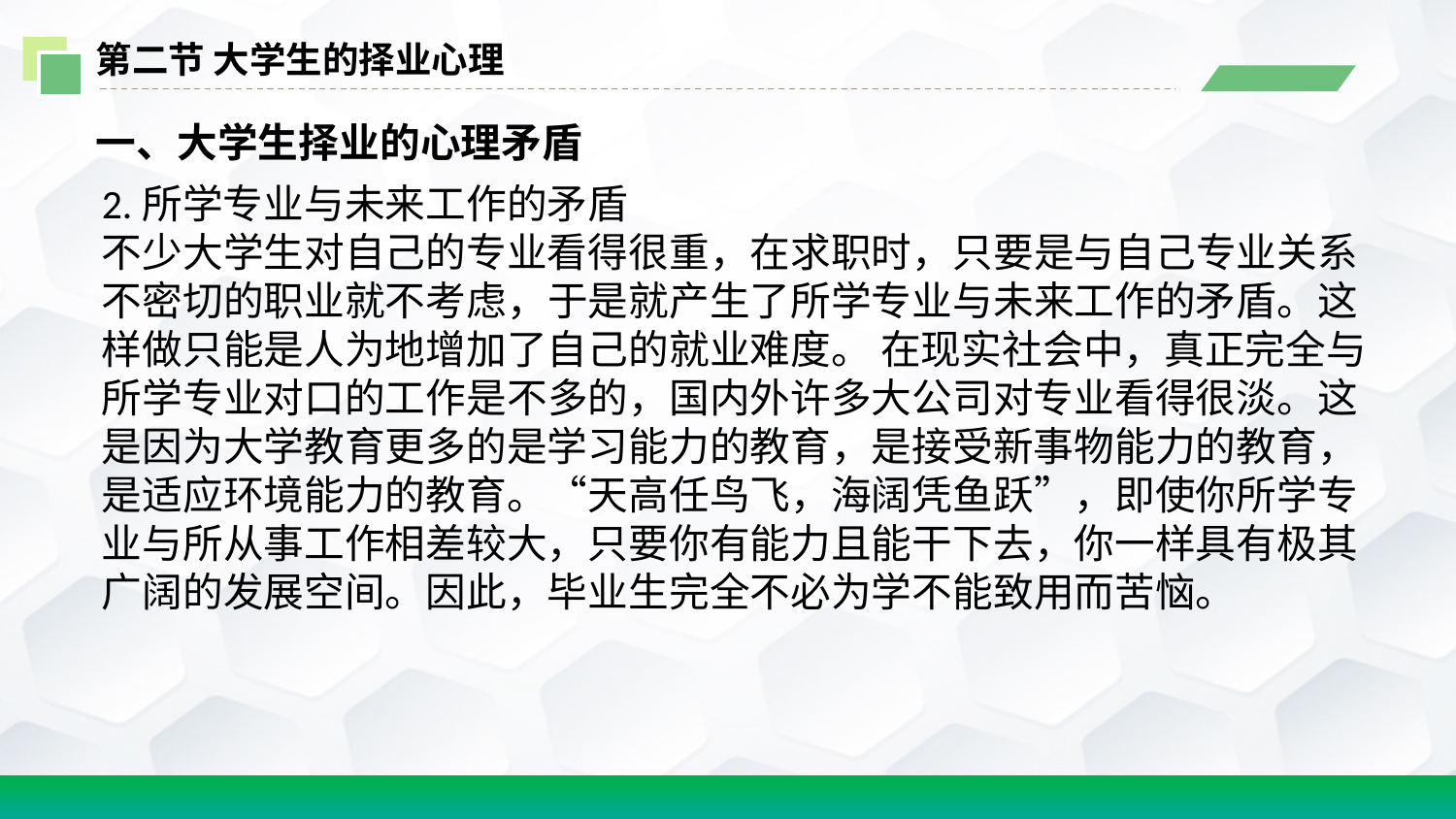

第二节 大学生的择业心理
一、大学生择业的心理矛盾
2.所学专业与未来工作的矛盾
不少大学生对自己的专业看得很重，在求职时，只要是与自己专业关系不密切的职业就不考虑，于是就产生了所学专业与未来工作的矛盾。这样做只能是人为地增加了自己的就业难度。 在现实社会中，真正完全与所学专业对口的工作是不多的，国内外许多大公司对专业看得很淡。这是因为大学教育更多的是学习能力的教育，是接受新事物能力的教育，是适应环境能力的教育。“天高任鸟飞，海阔凭鱼跃”，即使你所学专业与所从事工作相差较大，只要你有能力且能干下去，你一样具有极其广阔的发展空间。因此，毕业生完全不必为学不能致用而苦恼。